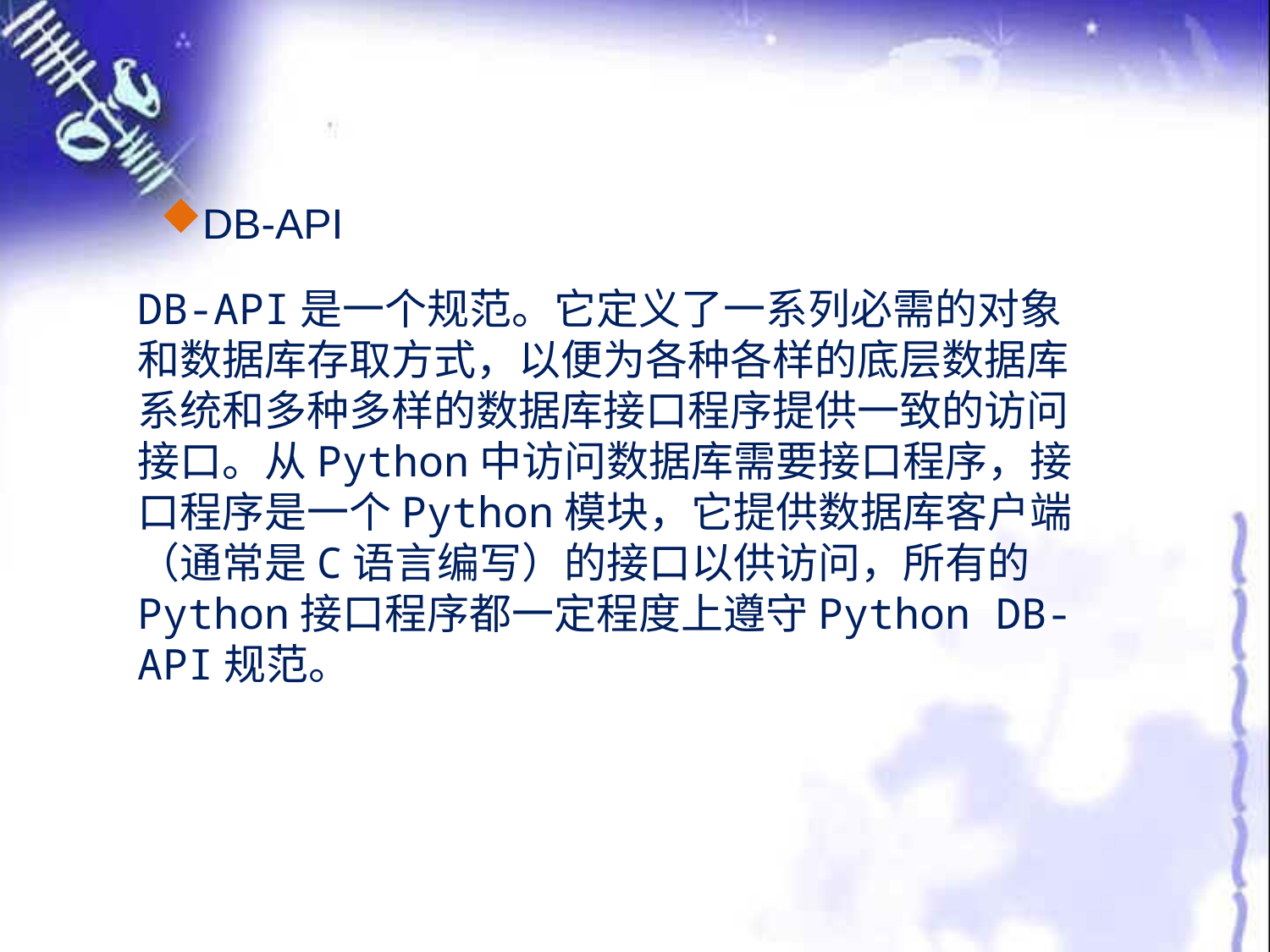

DB-API
DB-API是一个规范。它定义了一系列必需的对象和数据库存取方式，以便为各种各样的底层数据库系统和多种多样的数据库接口程序提供一致的访问接口。从Python中访问数据库需要接口程序，接口程序是一个Python模块，它提供数据库客户端（通常是C语言编写）的接口以供访问，所有的Python接口程序都一定程度上遵守Python DB-API规范。